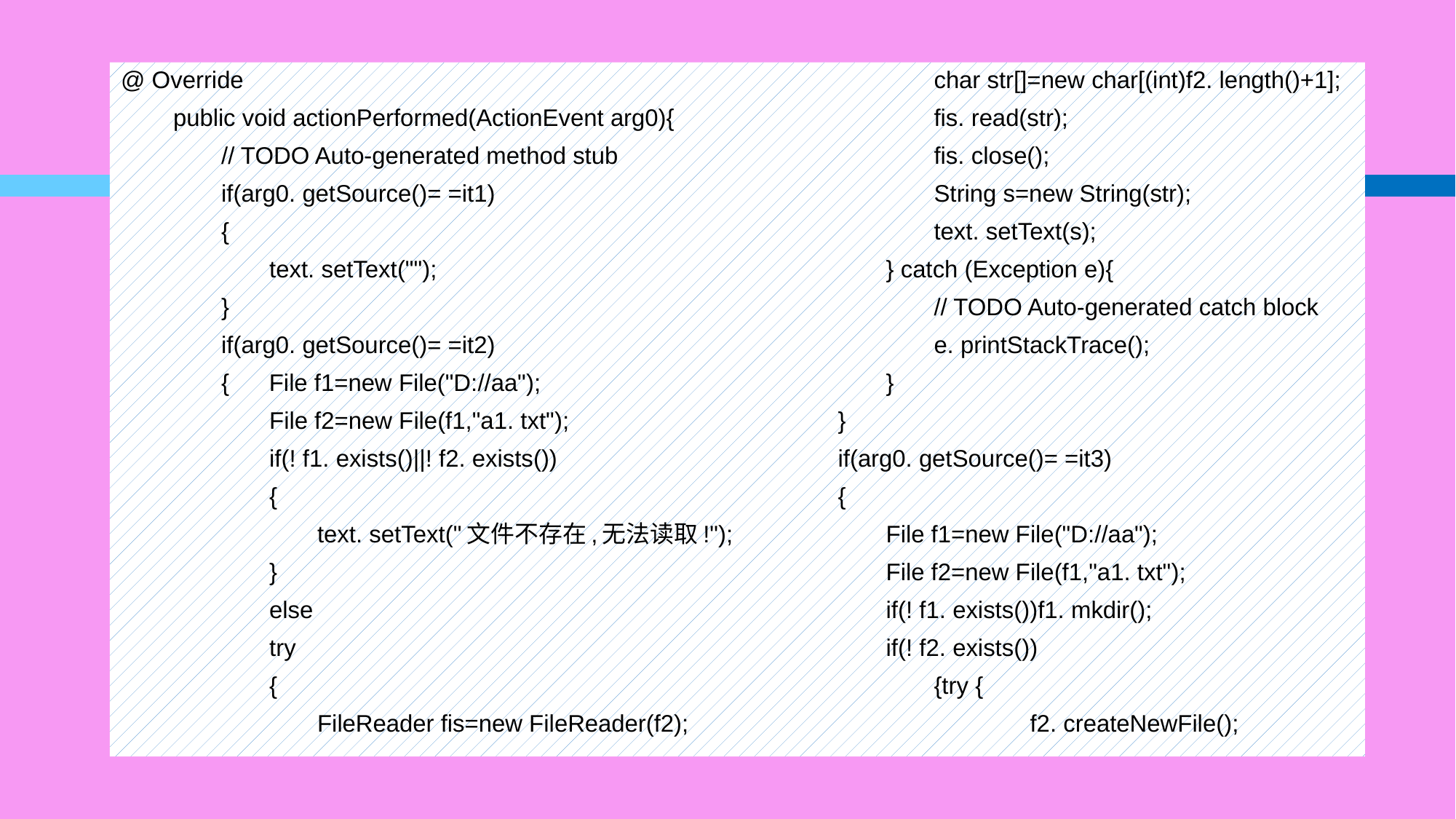

#
@ Override
　　public void actionPerformed(ActionEvent arg0){
　　　　// TODO Auto-generated method stub
　　　　if(arg0. getSource()= =it1)
　　　　{
　　　　　　text. setText("");
　　　　}
　　　　if(arg0. getSource()= =it2)
　　　　{ 　File f1=new File("D://aa");
　　　　　　File f2=new File(f1,"a1. txt");
　　　　　　if(! f1. exists()||! f2. exists())
　　　　　　{
　　　　　　　　text. setText("文件不存在,无法读取!");
　　　　　　}
　　　　　　else
　　　　　　try
　　　　　　{
　　　　　　　　FileReader fis=new FileReader(f2);
　　　　　　　　char str[]=new char[(int)f2. length()+1];
　　　　　　　　fis. read(str);
　　　　　　　　fis. close();
　　　　　　　　String s=new String(str);
　　　　　　　　text. setText(s);
　　　　　　} catch (Exception e){
　　　　　　　　// TODO Auto-generated catch block
　　　　　　　　e. printStackTrace();
　　　　　　}
　　　　}
　　　　if(arg0. getSource()= =it3)
　　　　{
　　　　　　File f1=new File("D://aa");
　　　　　　File f2=new File(f1,"a1. txt");
　　　　　　if(! f1. exists())f1. mkdir();
　　　　　　if(! f2. exists())
　　　　　　　　{try {
　　　　　　　　　　　　f2. createNewFile();